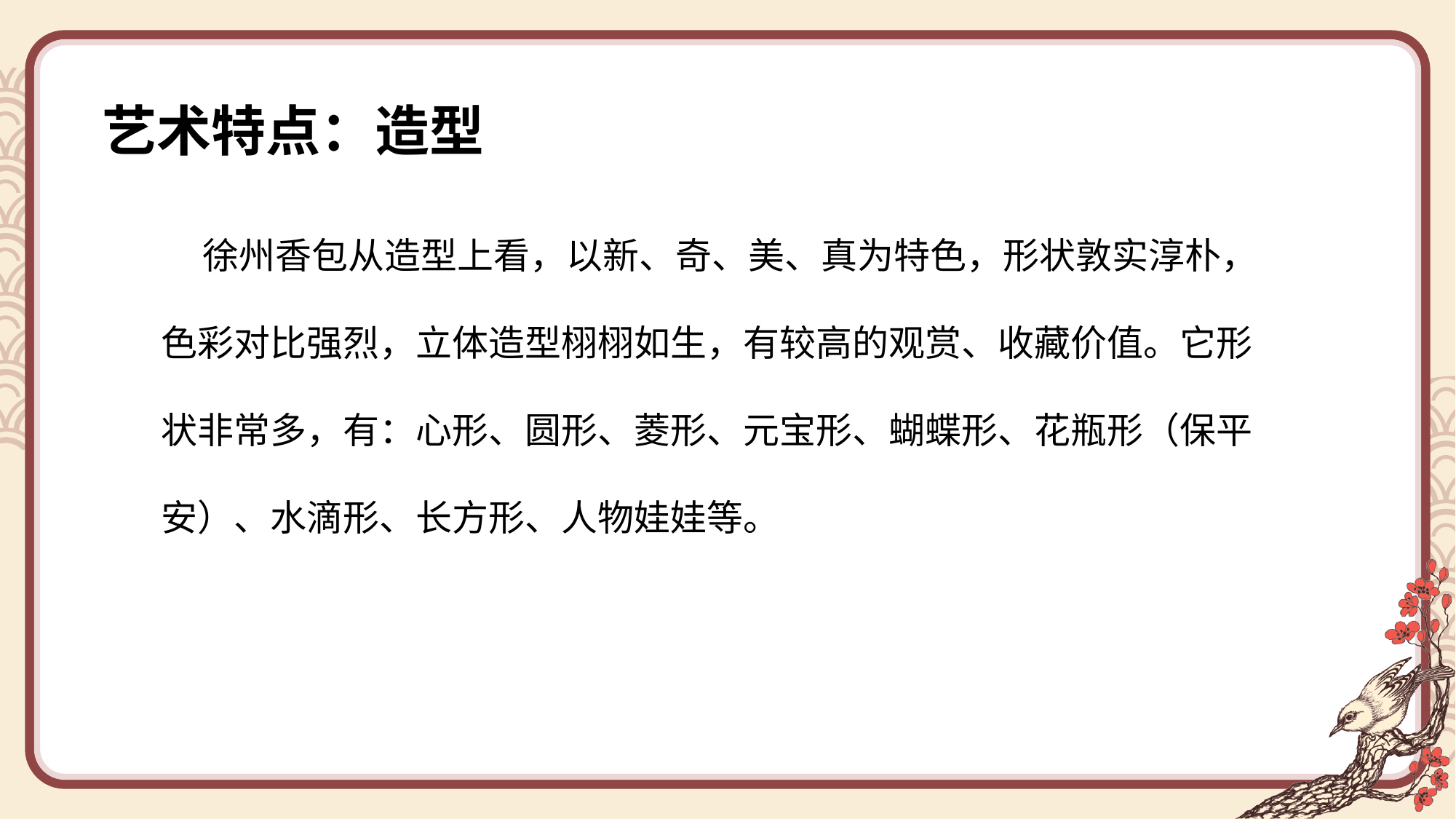

# 艺术特点：造型
    徐州香包从造型上看，以新、奇、美、真为特色，形状敦实淳朴，色彩对比强烈，立体造型栩栩如生，有较高的观赏、收藏价值。它形状非常多，有：心形、圆形、菱形、元宝形、蝴蝶形、花瓶形（保平安）、水滴形、长方形、人物娃娃等。